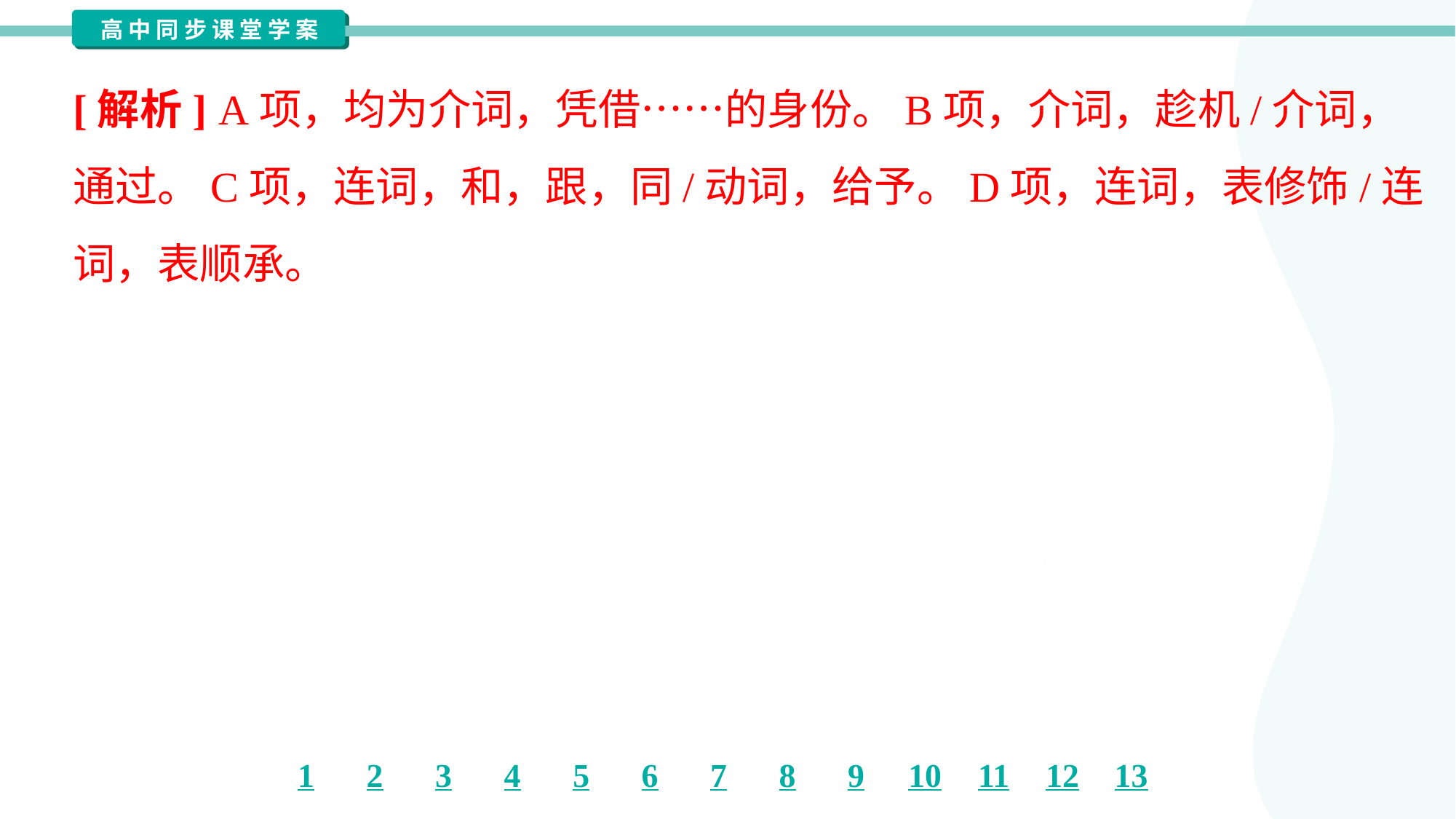

[解析] A项，均为介词，凭借……的身份。B项，介词，趁机/介词，
通过。C项，连词，和，跟，同/动词，给予。D项，连词，表修饰/连
词，表顺承。